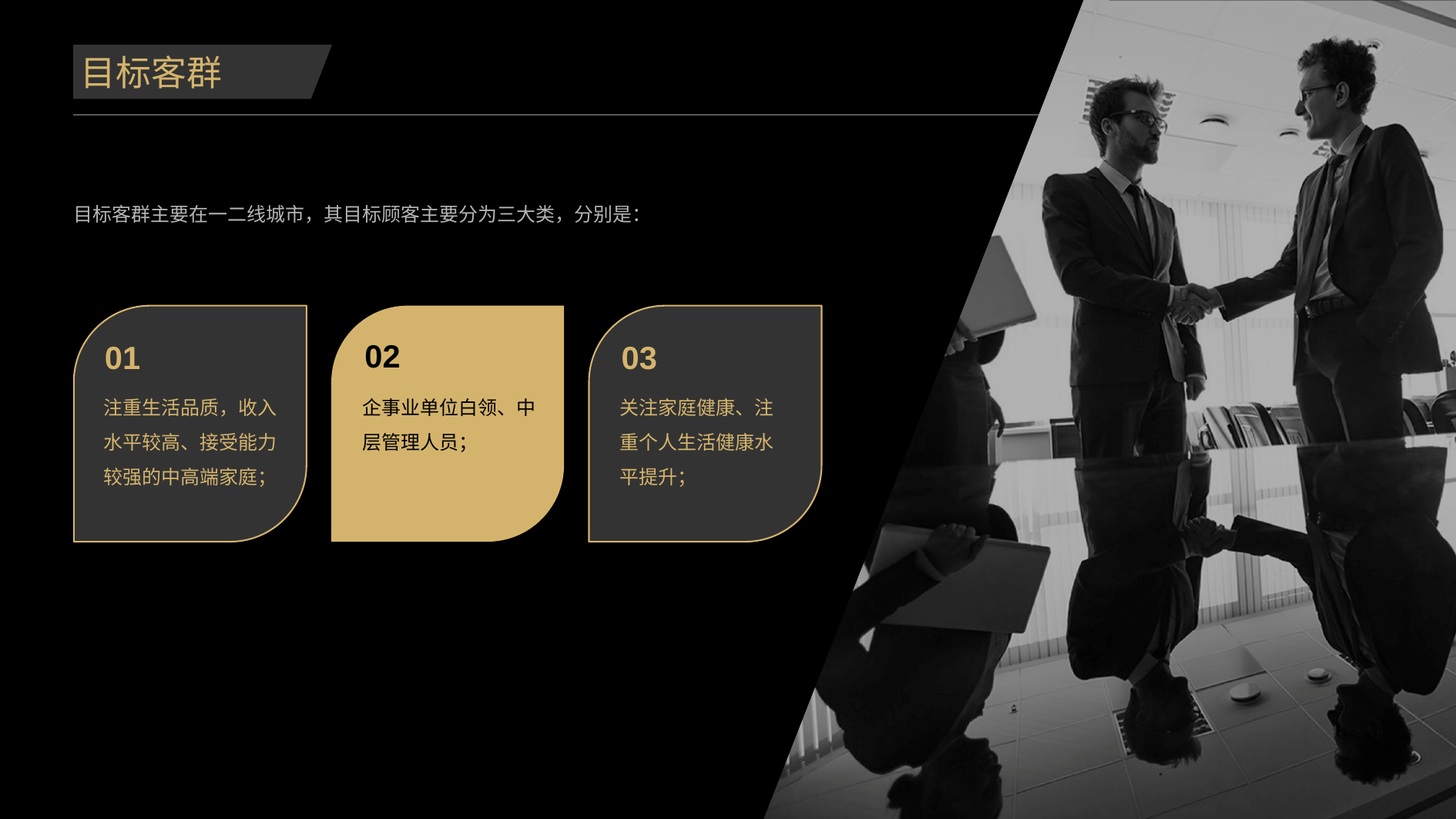

目标客群

目标客群主要在一二线城市，其目标顾客主要分为三大类，分别是：

02
01
03
注重生活品质，收入
水平较高、接受能力
较强的中高端家庭；
企事业单位白领、中
层管理人员；
关注家庭健康、注
重个人生活健康水
平提升；